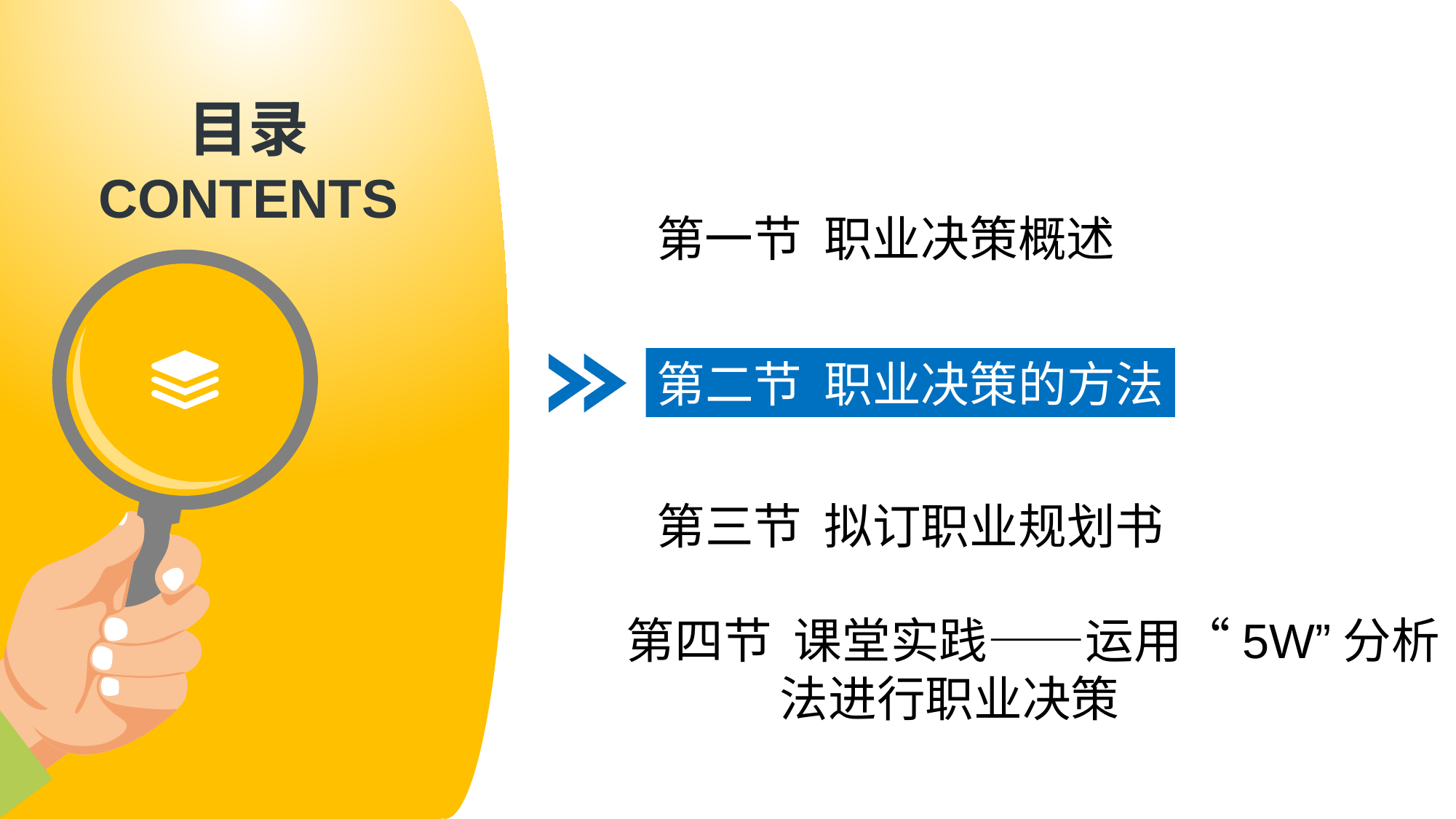

第一节  职业决策概述
第二节  职业决策的方法

第三节  拟订职业规划书
第四节  课堂实践——运用“5W”分析
             法进行职业决策